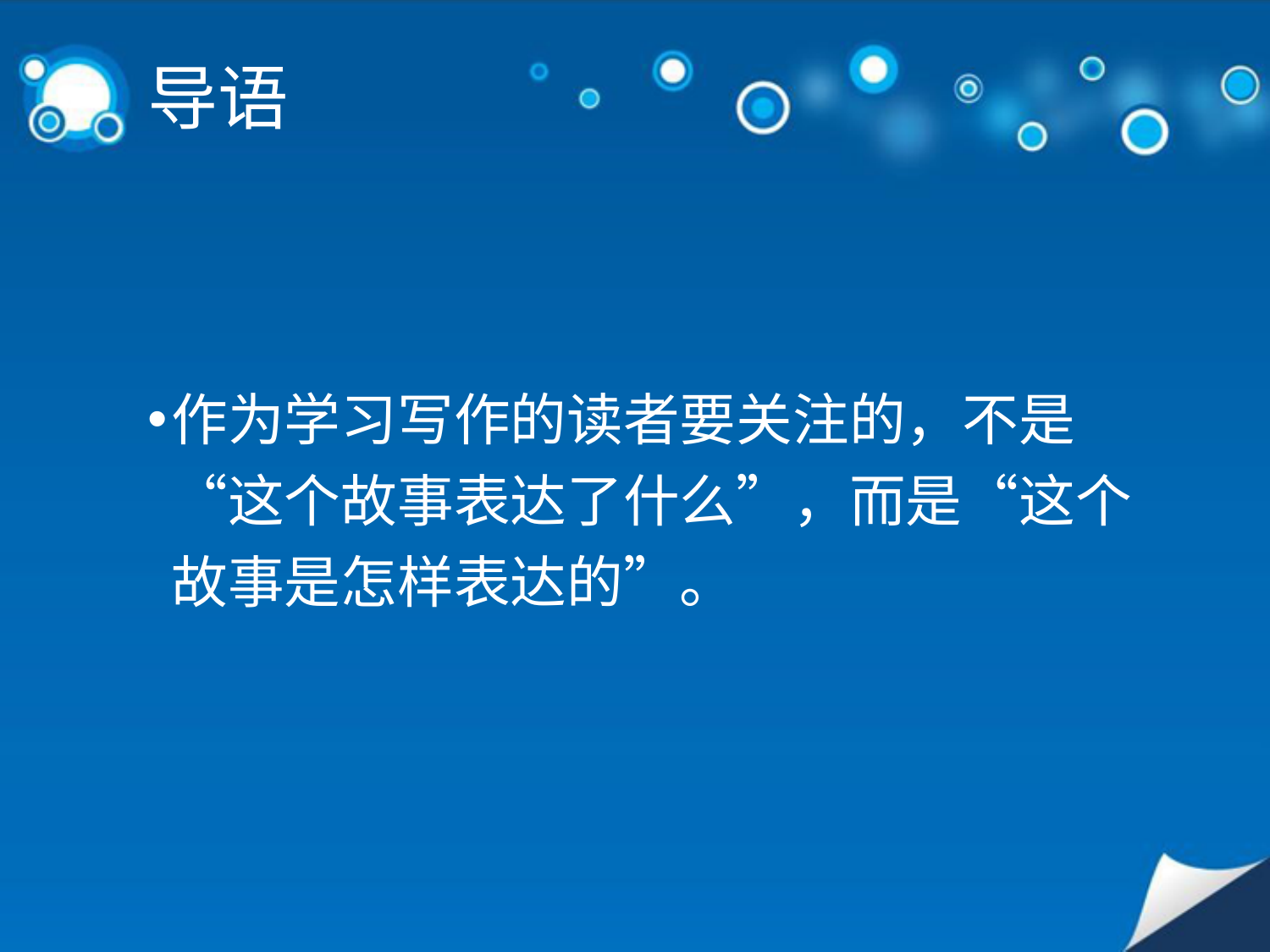

# 导语
作为学习写作的读者要关注的，不是“这个故事表达了什么”，而是“这个故事是怎样表达的”。